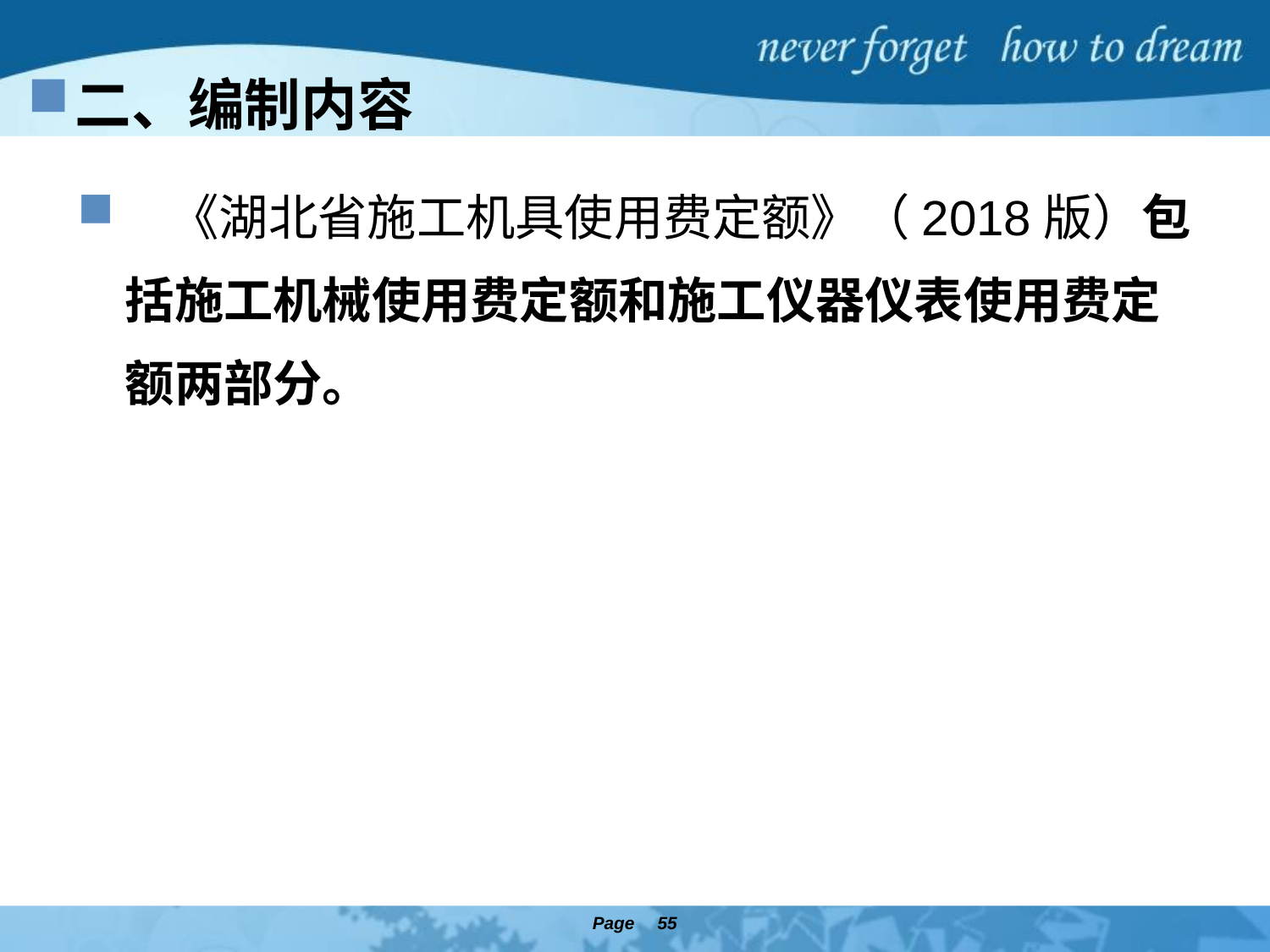

二、编制内容
   《湖北省施工机具使用费定额》（2018版）包括施工机械使用费定额和施工仪器仪表使用费定额两部分。